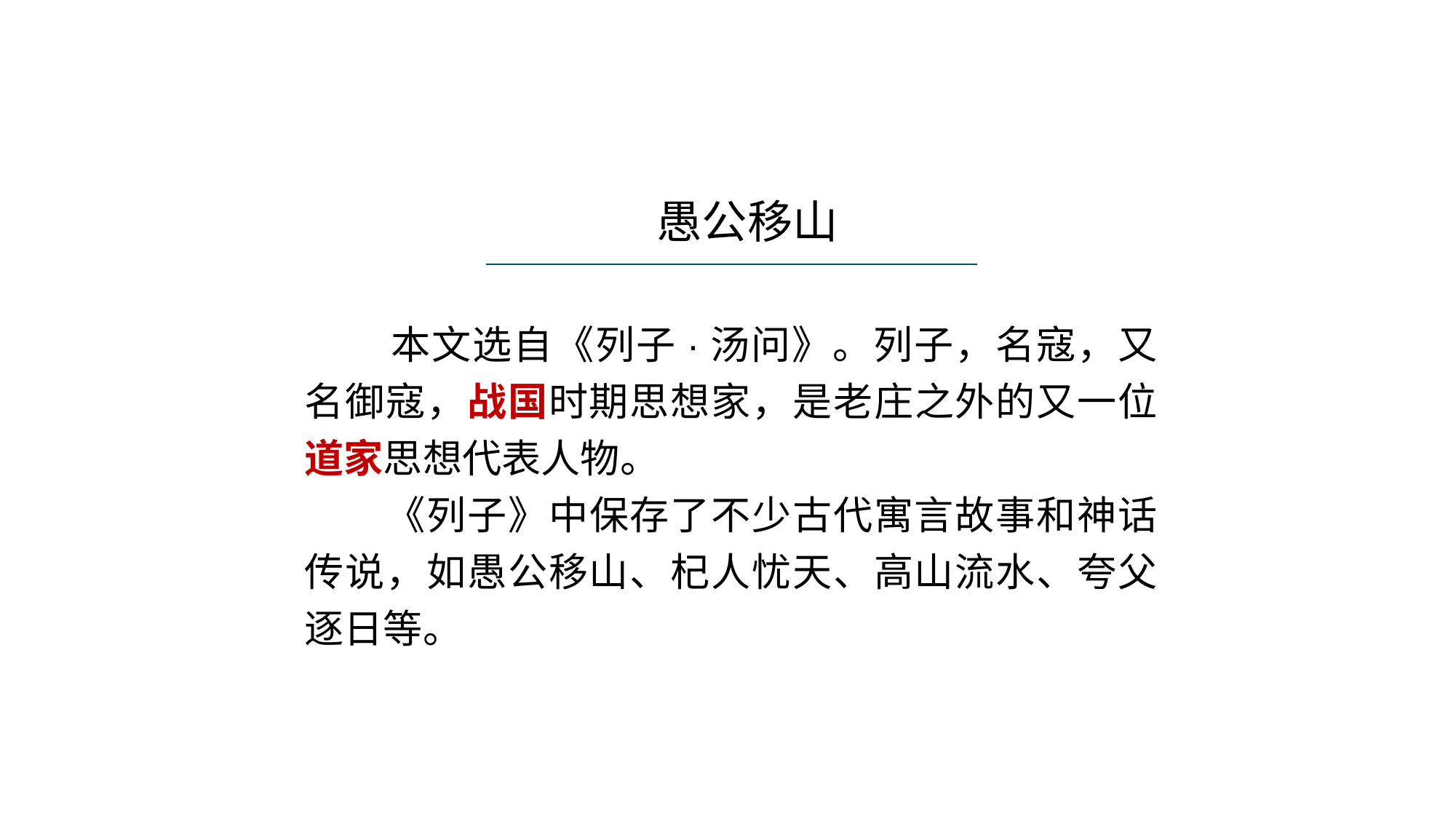

愚公移山
        本文选自《列子·汤问》。列子，名寇，又名御寇，战国时期思想家，是老庄之外的又一位道家思想代表人物。
       《列子》中保存了不少古代寓言故事和神话传说，如愚公移山、杞人忧天、高山流水、夸父逐日等。